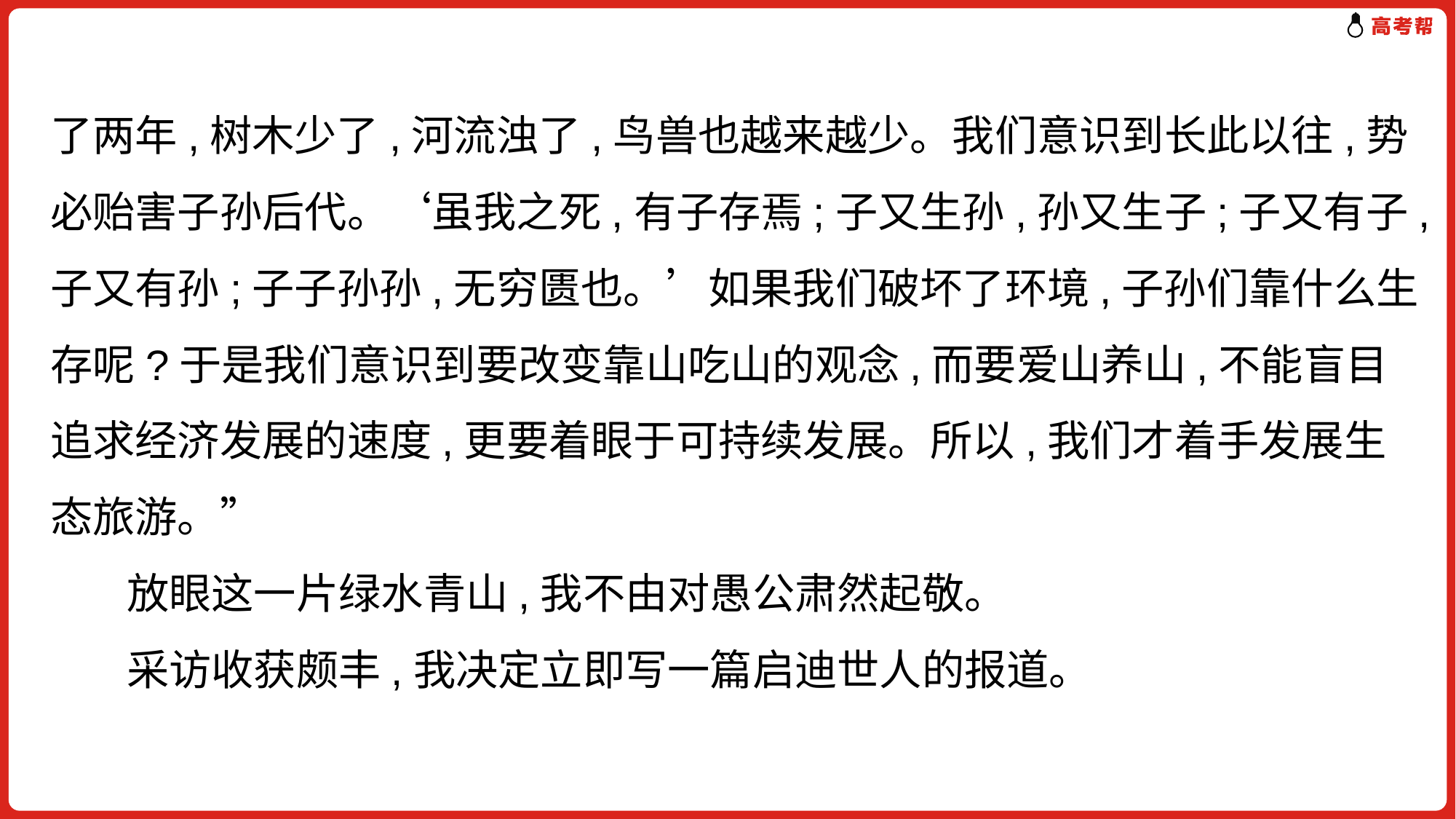

了两年,树木少了,河流浊了,鸟兽也越来越少。我们意识到长此以往,势必贻害子孙后代。‘虽我之死,有子存焉;子又生孙,孙又生子;子又有子,子又有孙;子子孙孙,无穷匮也。’如果我们破坏了环境,子孙们靠什么生存呢?于是我们意识到要改变靠山吃山的观念,而要爱山养山,不能盲目追求经济发展的速度,更要着眼于可持续发展。所以,我们才着手发展生态旅游。”
       放眼这一片绿水青山,我不由对愚公肃然起敬。
       采访收获颇丰,我决定立即写一篇启迪世人的报道。